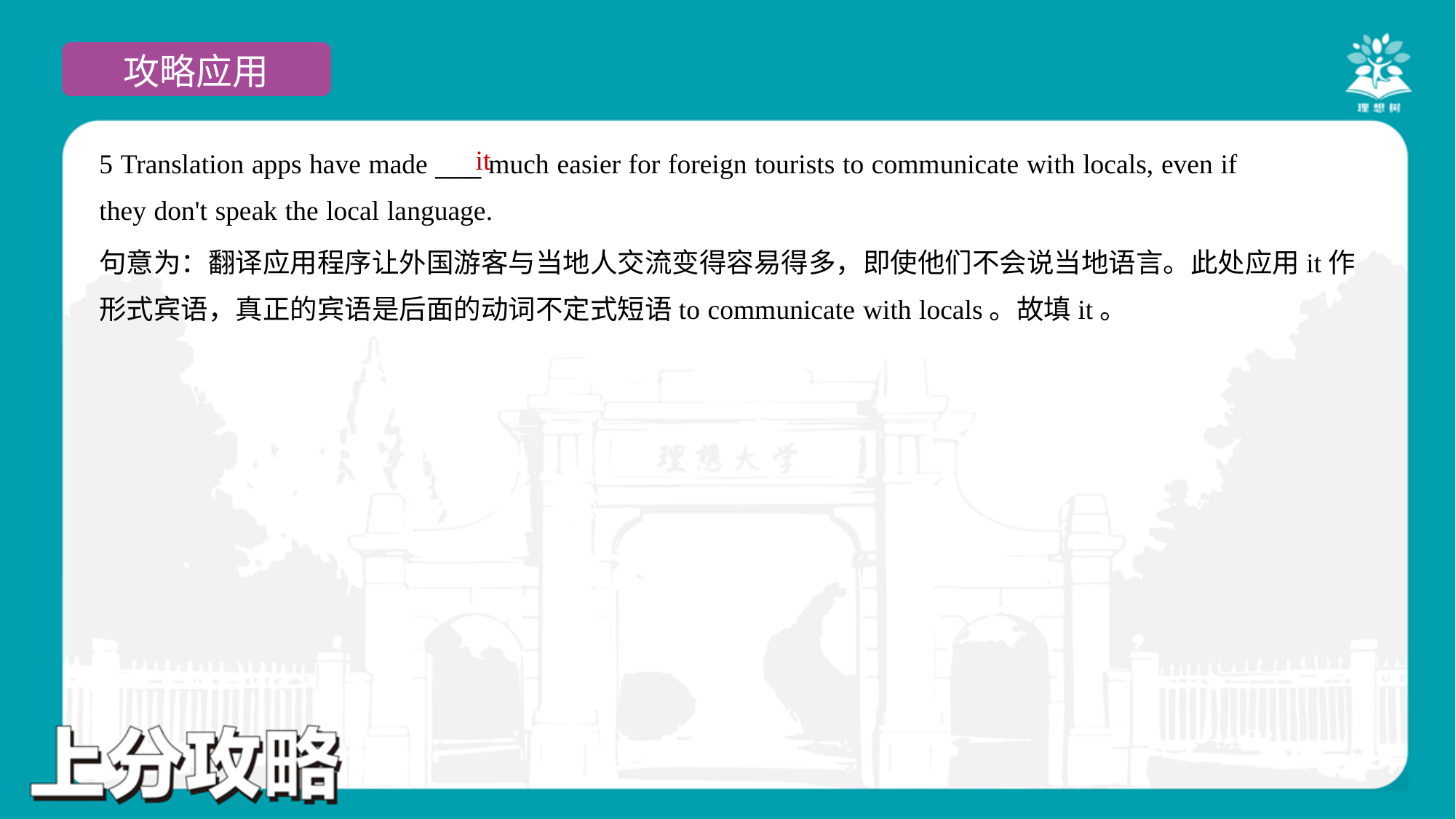

it
5 Translation apps have made ___ much easier for foreign tourists to communicate with locals, even if
they don't speak the local language.
句意为：翻译应用程序让外国游客与当地人交流变得容易得多，即使他们不会说当地语言。此处应用it作
形式宾语，真正的宾语是后面的动词不定式短语to communicate with locals。故填it。